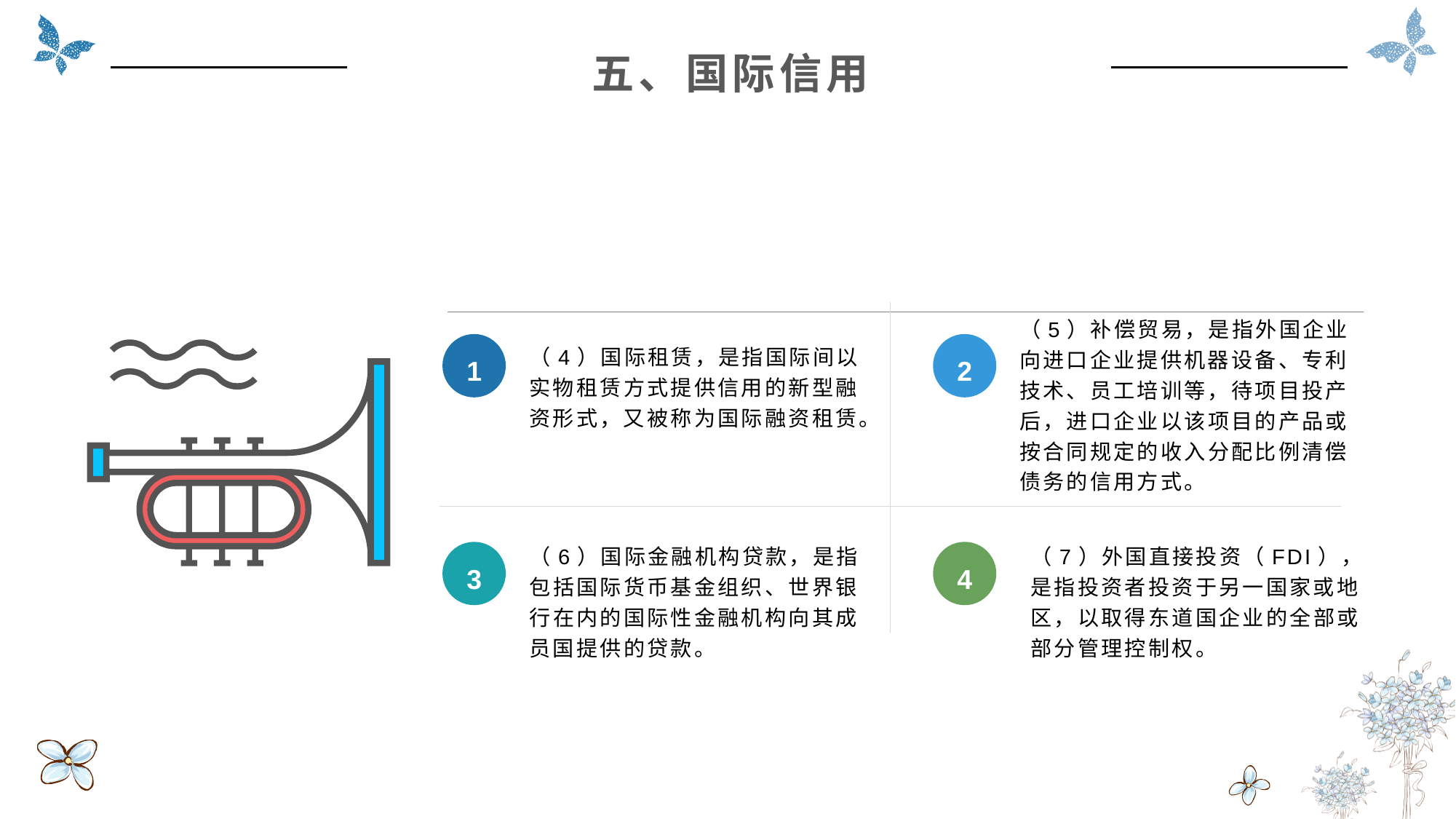

五、国际信用
（5）补偿贸易，是指外国企业向进口企业提供机器设备、专利技术、员工培训等，待项目投产后，进口企业以该项目的产品或按合同规定的收入分配比例清偿债务的信用方式。
1
2

（4）国际租赁，是指国际间以实物租赁方式提供信用的新型融资形式，又被称为国际融资租赁。

（6）国际金融机构贷款，是指包括国际货币基金组织、世界银行在内的国际性金融机构向其成员国提供的贷款。
（7）外国直接投资（FDI），是指投资者投资于另一国家或地区，以取得东道国企业的全部或部分管理控制权。
3
4